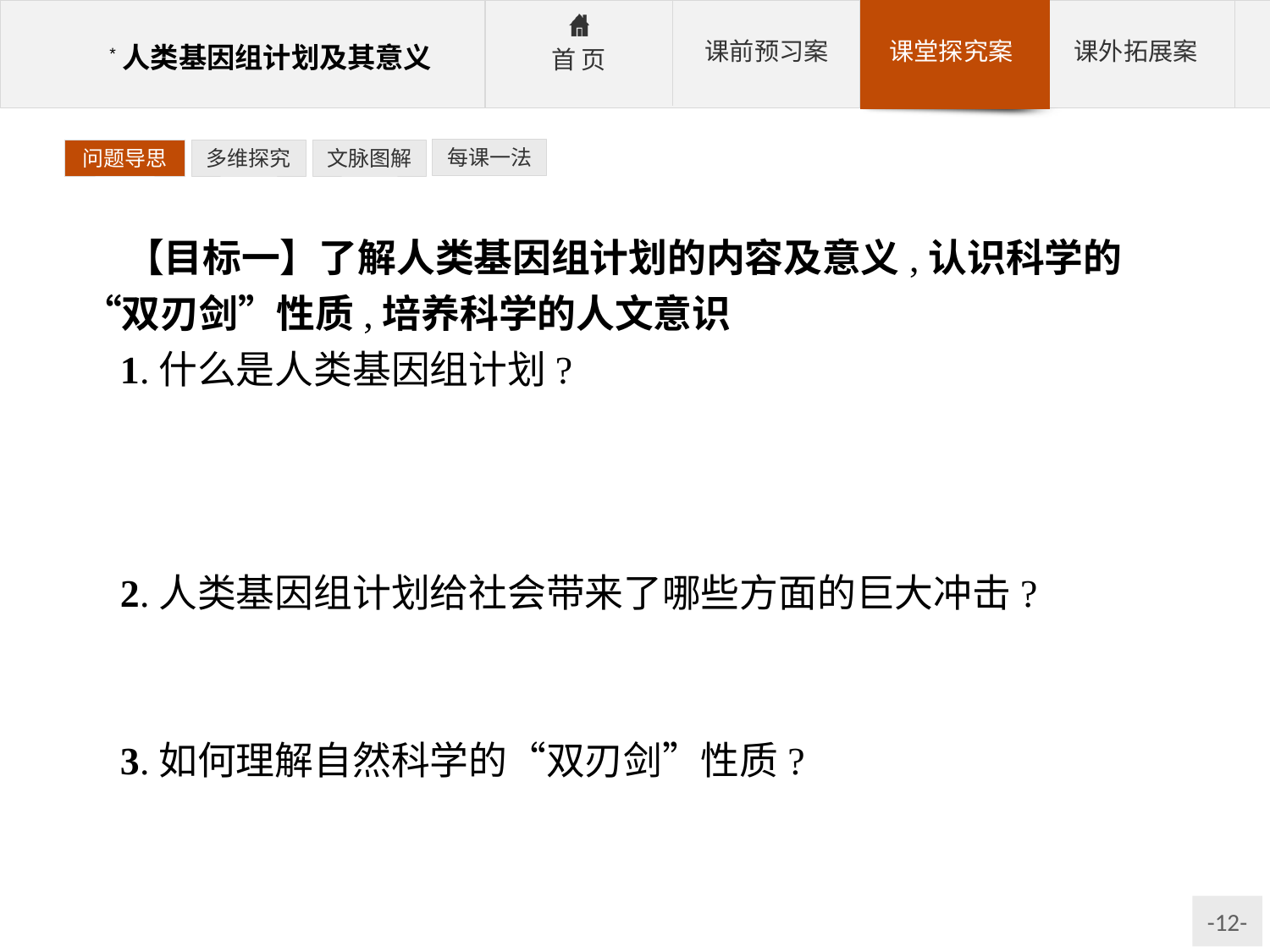

每课一法
问题导思
多维探究
文脉图解
【目标一】了解人类基因组计划的内容及意义,认识科学的“双刃剑”性质,培养科学的人文意识
1.什么是人类基因组计划?
参考答案:测定组成人类基因组的核苷酸的序列,奠定阐明人类基因组及所有基因的结构和功能,解读人类的全部遗传信息,揭开人体奥秘的基础。
2.人类基因组计划给社会带来了哪些方面的巨大冲击?
参考答案:人类的生存、日常生活、人性人权隐私(道德伦理)、人与自然的关系等方面。
3.如何理解自然科学的“双刃剑”性质?
参考答案:用于正义——造福人类;用于邪恶——危害极大。